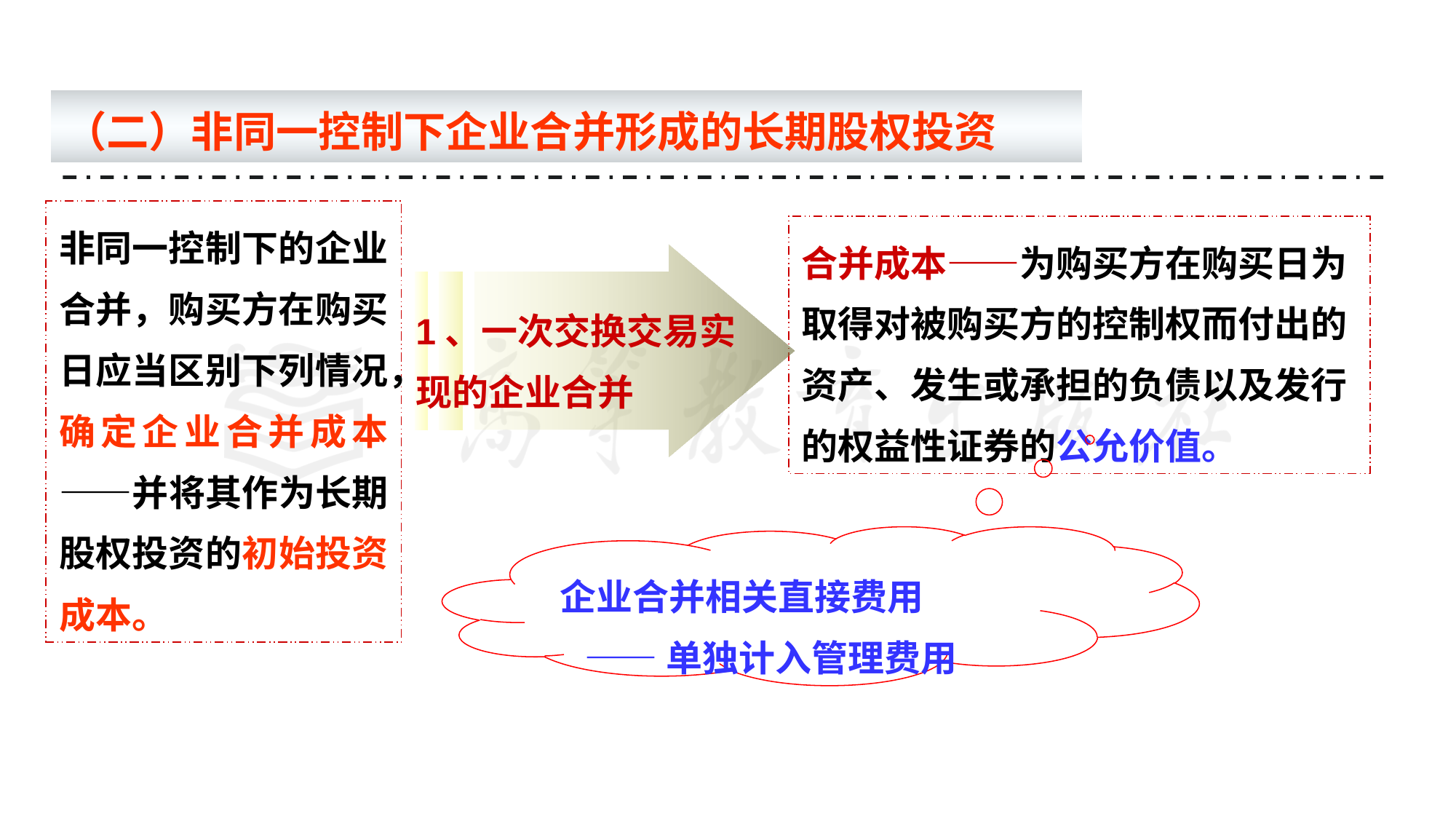

（二）非同一控制下企业合并形成的长期股权投资

非同一控制下的企业合并，购买方在购买日应当区别下列情况，确定企业合并成本——并将其作为长期股权投资的初始投资成本。
合并成本——为购买方在购买日为取得对被购买方的控制权而付出的资产、发生或承担的负债以及发行的权益性证券的公允价值。

1、一次交换交易实现的企业合并
企业合并相关直接费用
   ——单独计入管理费用